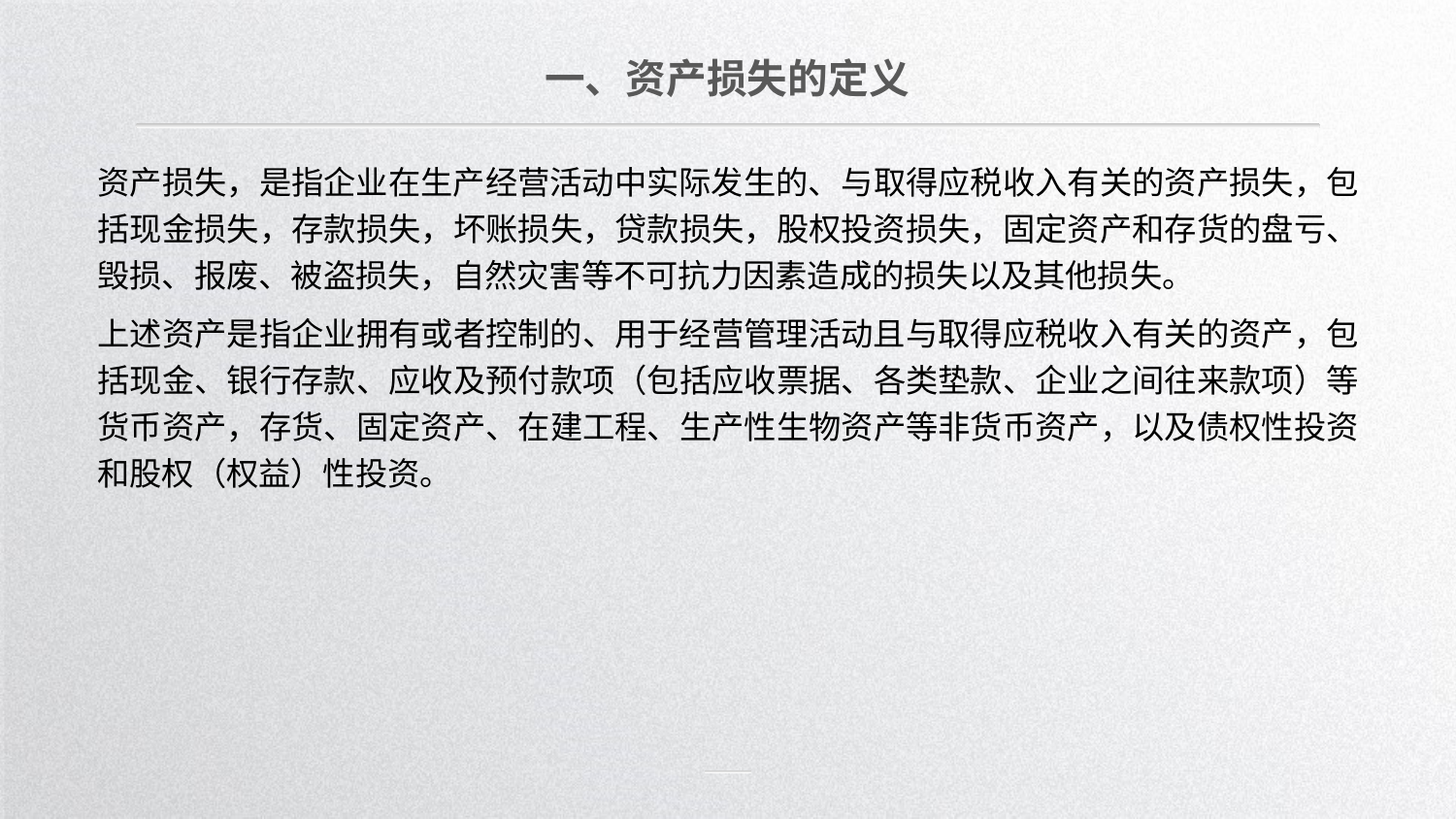

一、资产损失的定义
资产损失，是指企业在生产经营活动中实际发生的、与取得应税收入有关的资产损失，包括现金损失，存款损失，坏账损失，贷款损失，股权投资损失，固定资产和存货的盘亏、毁损、报废、被盗损失，自然灾害等不可抗力因素造成的损失以及其他损失。
上述资产是指企业拥有或者控制的、用于经营管理活动且与取得应税收入有关的资产，包括现金、银行存款、应收及预付款项（包括应收票据、各类垫款、企业之间往来款项）等货币资产，存货、固定资产、在建工程、生产性生物资产等非货币资产，以及债权性投资和股权（权益）性投资。